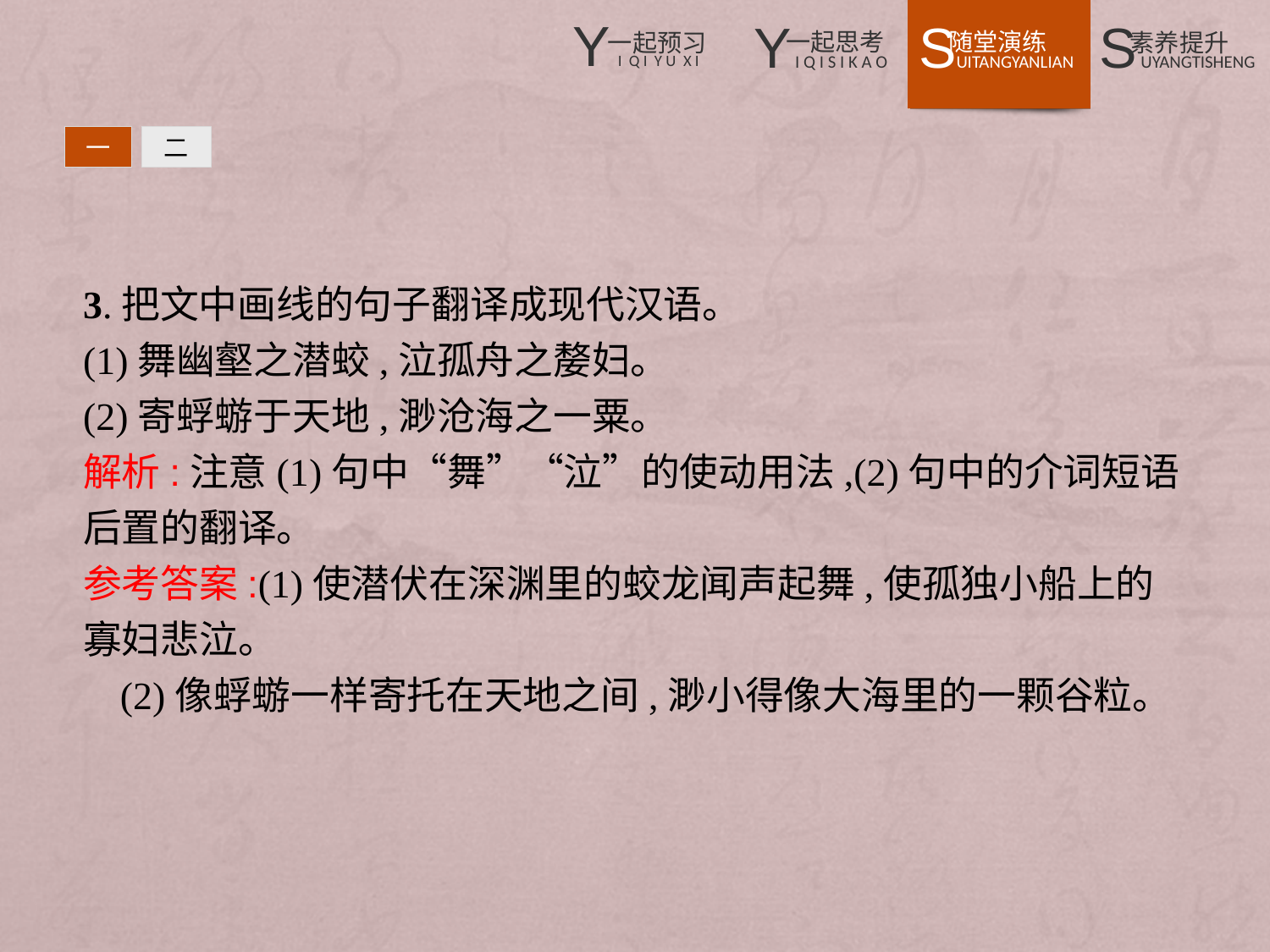

一
二
3.把文中画线的句子翻译成现代汉语。
(1)舞幽壑之潜蛟,泣孤舟之嫠妇。
(2)寄蜉蝣于天地,渺沧海之一粟。
解析:注意(1)句中“舞”“泣”的使动用法,(2)句中的介词短语后置的翻译。
参考答案:(1)使潜伏在深渊里的蛟龙闻声起舞,使孤独小船上的寡妇悲泣。
(2)像蜉蝣一样寄托在天地之间,渺小得像大海里的一颗谷粒。